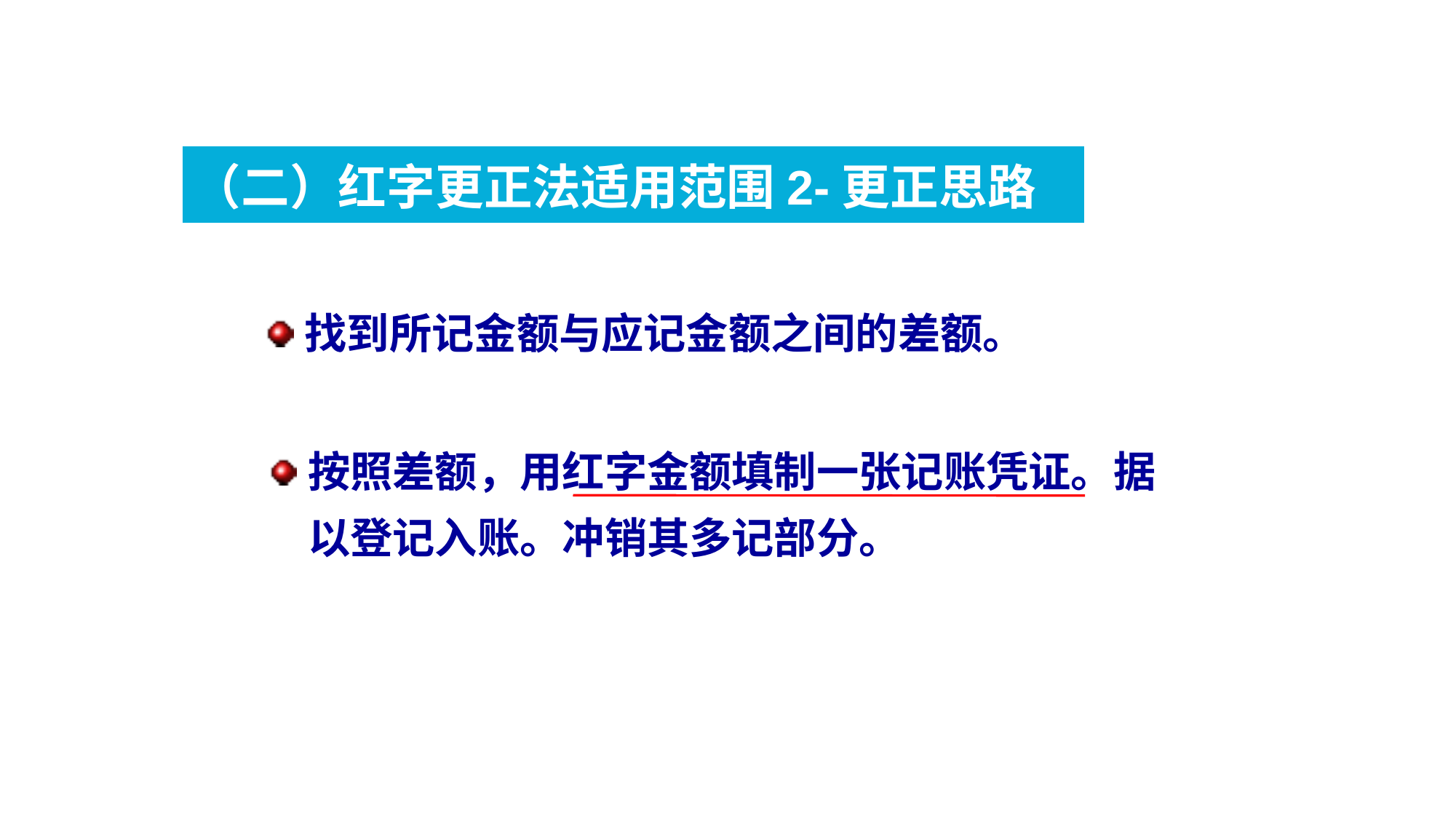

（二）红字更正法适用范围2-更正思路
找到所记金额与应记金额之间的差额。
按照差额，用红字金额填制一张记账凭证。据以登记入账。冲销其多记部分。

29